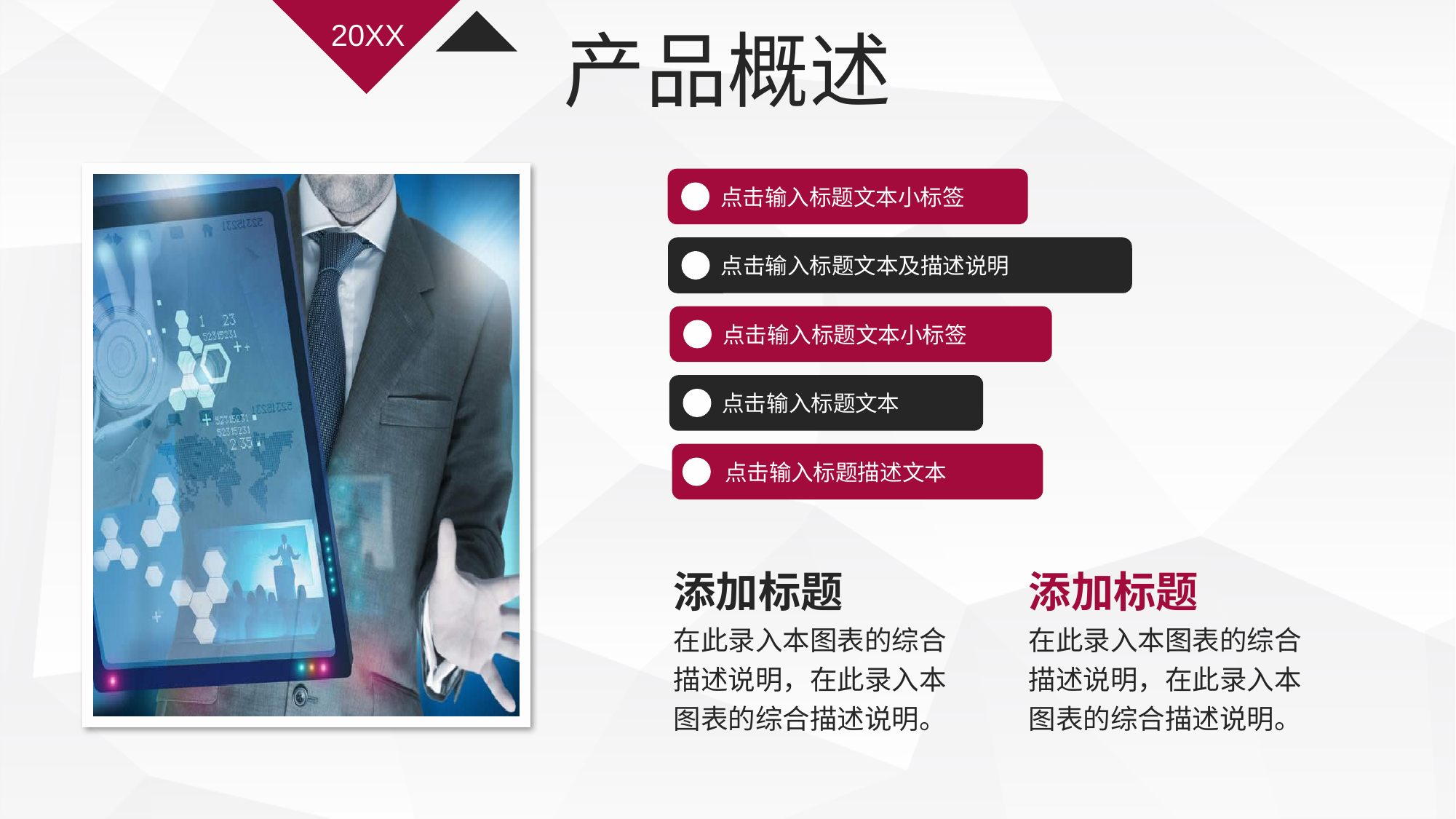

20XX
产品概述

点击输入标题文本小标签

点击输入标题文本及描述说明

点击输入标题文本小标签

点击输入标题文本

点击输入标题描述文本
添加标题
在此录入本图表的综合描述说明，在此录入本图表的综合描述说明。
添加标题
在此录入本图表的综合描述说明，在此录入本图表的综合描述说明。